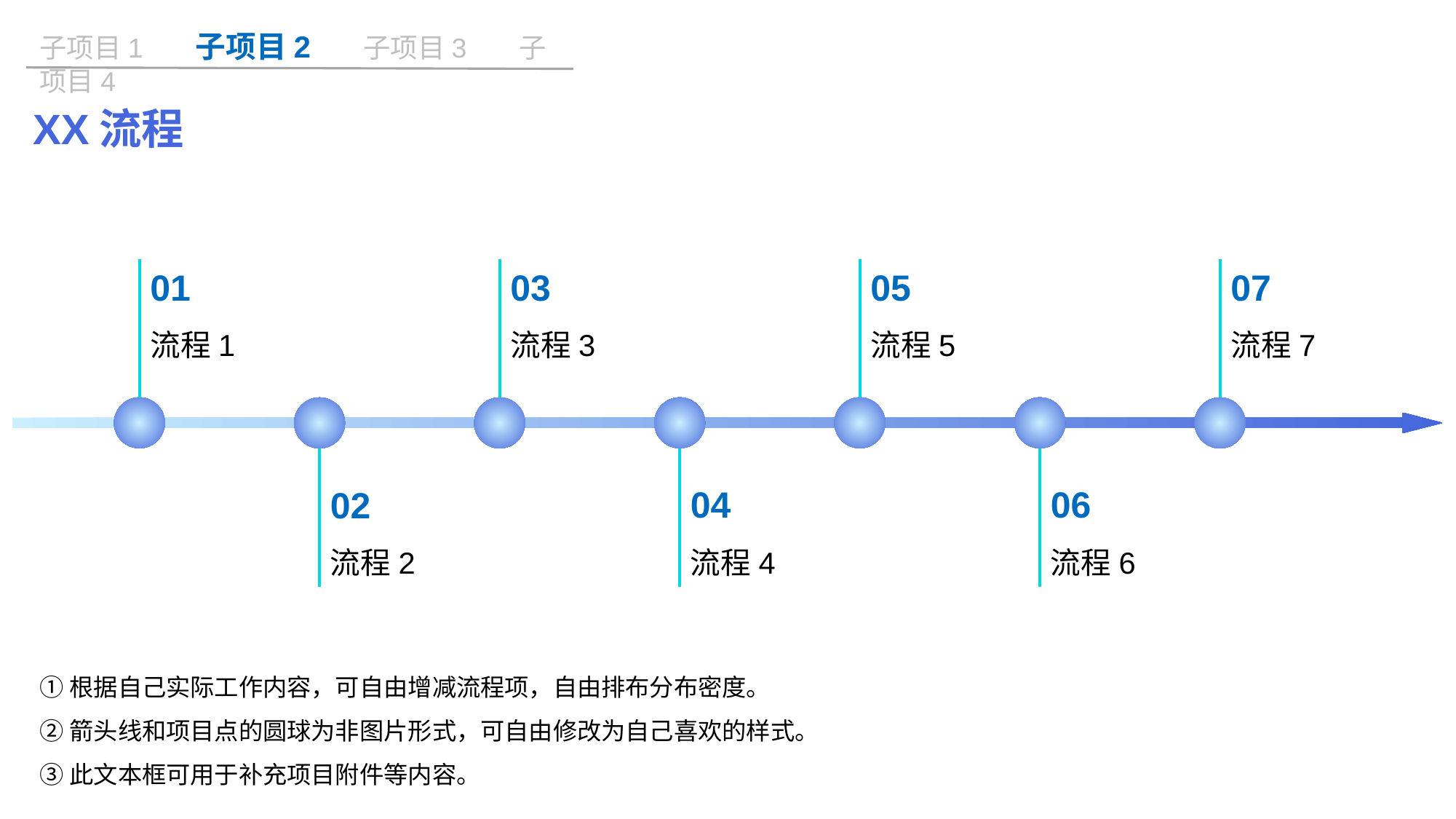

子项目1      子项目2      子项目3      子项目4
XX流程
01
流程1

05
流程5

03
流程3

07
流程7

04
流程4

06
流程6

02
流程2

①根据自己实际工作内容，可自由增减流程项，自由排布分布密度。
②箭头线和项目点的圆球为非图片形式，可自由修改为自己喜欢的样式。
③此文本框可用于补充项目附件等内容。